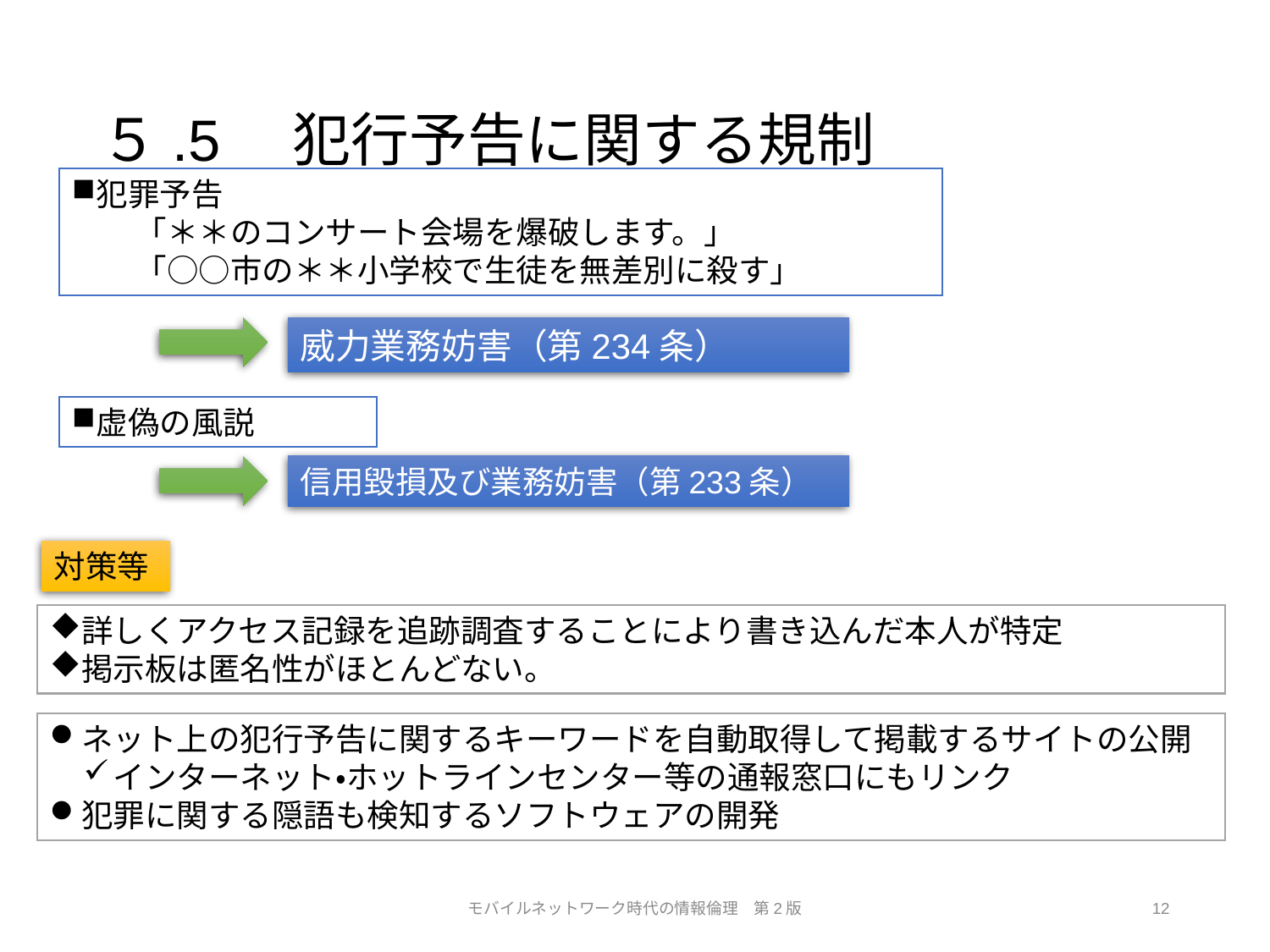

# ５.5　犯行予告に関する規制
犯罪予告
「＊＊のコンサート会場を爆破します。」
「○○市の＊＊小学校で生徒を無差別に殺す」

威力業務妨害（第234条）
虚偽の風説

信用毀損及び業務妨害（第233条）
対策等
詳しくアクセス記録を追跡調査することにより書き込んだ本人が特定
掲示板は匿名性がほとんどない。
ネット上の犯行予告に関するキーワードを自動取得して掲載するサイトの公開
インターネット・ホットラインセンター等の通報窓口にもリンク
犯罪に関する隠語も検知するソフトウェアの開発
モバイルネットワーク時代の情報倫理　第2版
12